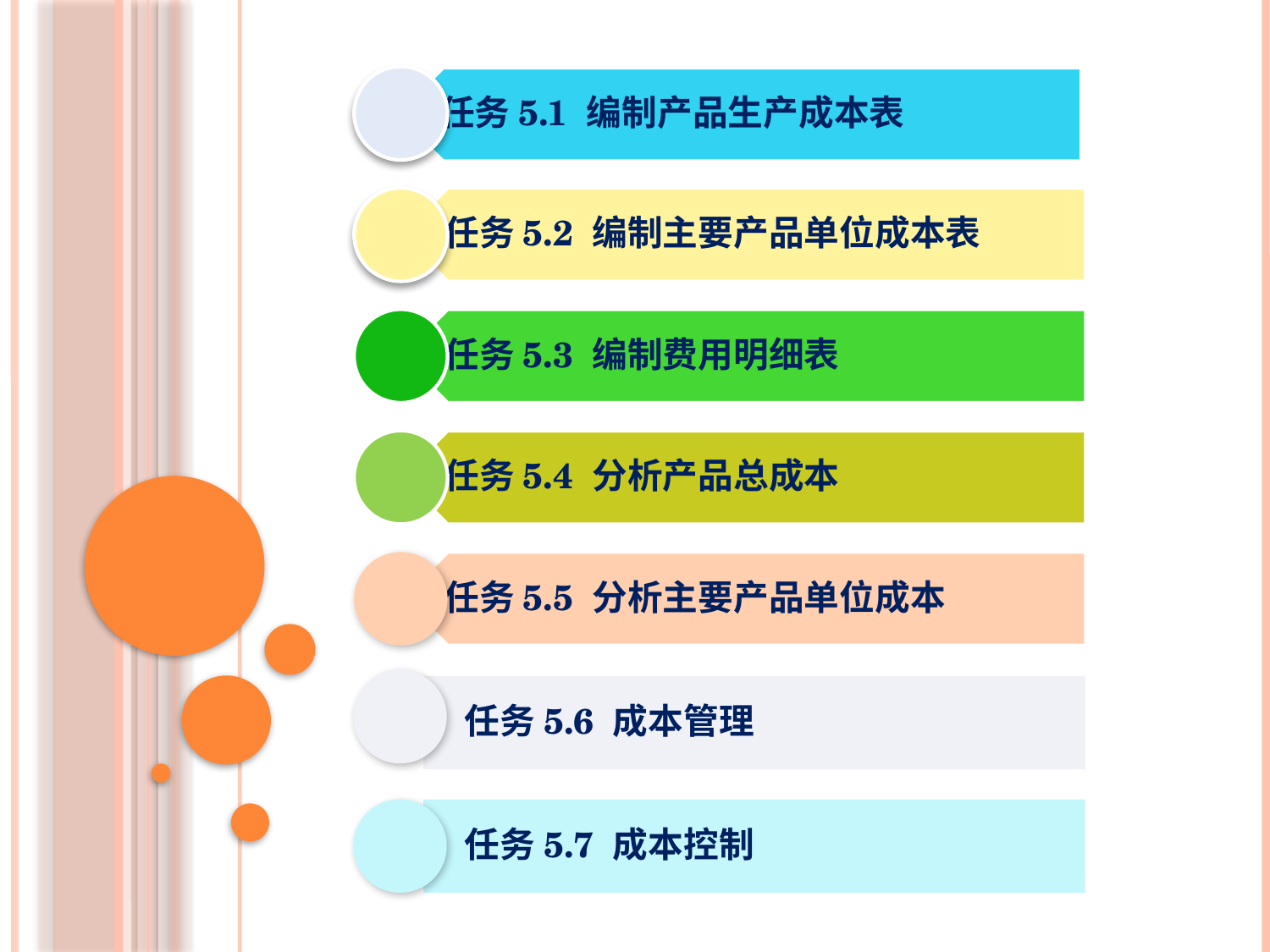

任务5.1 编制产品生产成本表
任务5.2 编制主要产品单位成本表
任务5.3 编制费用明细表
任务5.4 分析产品总成本
任务5.5 分析主要产品单位成本

任务5.6 成本管理

任务5.7 成本控制